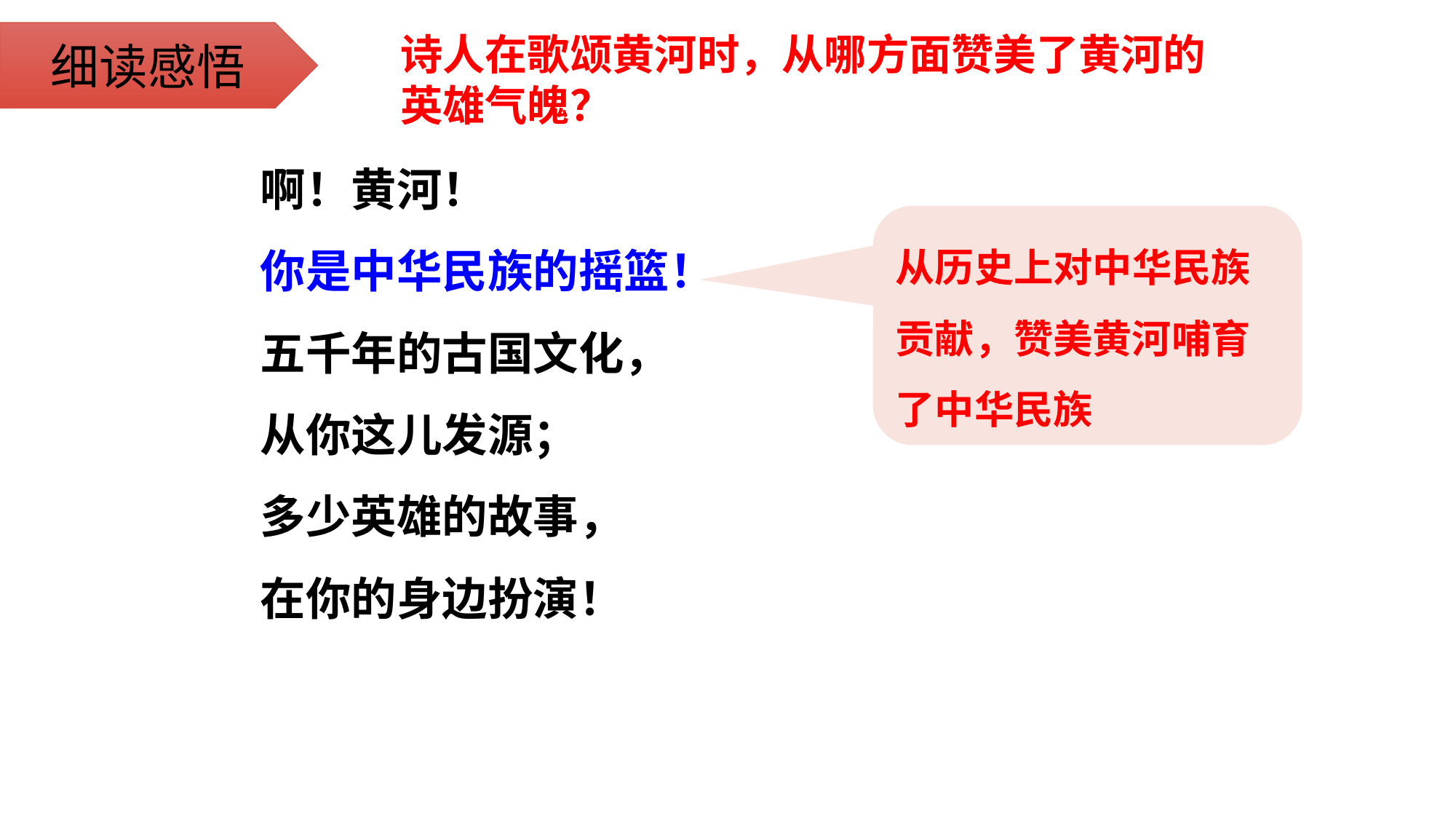

细读感悟
诗人在歌颂黄河时，从哪方面赞美了黄河的英雄气魄？
啊！黄河！
你是中华民族的摇篮！
五千年的古国文化，
从你这儿发源；
多少英雄的故事，
在你的身边扮演！
从历史上对中华民族贡献，赞美黄河哺育了中华民族